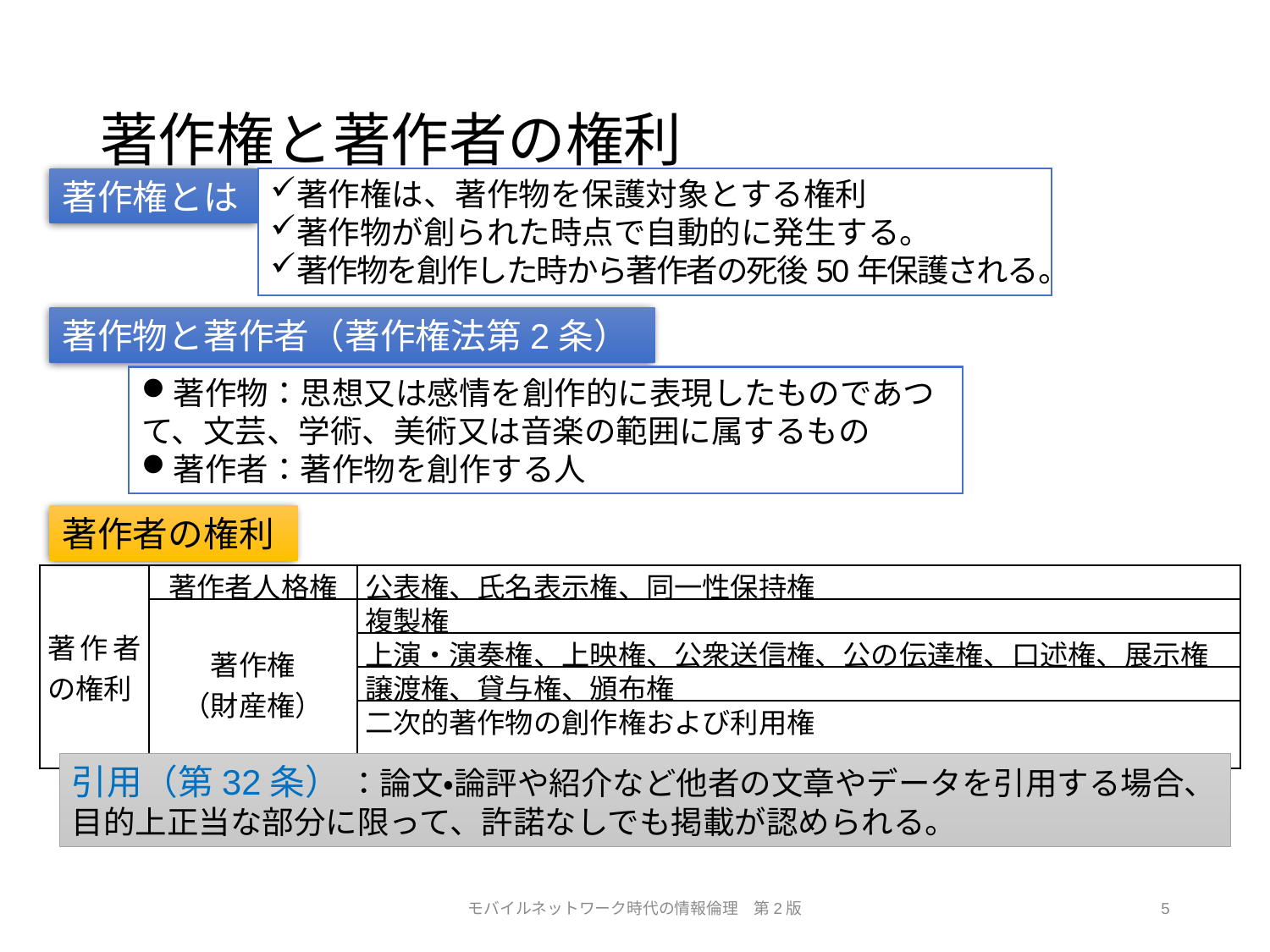

# 著作権と著作者の権利
著作権とは
著作権は、著作物を保護対象とする権利
著作物が創られた時点で自動的に発生する。
著作物を創作した時から著作者の死後50年保護される。
著作物と著作者（著作権法第2条）
著作物：思想又は感情を創作的に表現したものであつて、文芸、学術、美術又は音楽の範囲に属するもの
著作者：著作物を創作する人
著作者の権利
| 著作者の権利 | 著作者人格権 | 公表権、氏名表示権、同一性保持権 |
| --- | --- | --- |
|  | 著作権 （財産権） | 複製権 |
|  |  | 上演・演奏権、上映権、公衆送信権、公の伝達権、口述権、展示権 |
|  |  | 譲渡権、貸与権、頒布権 |
|  |  | 二次的著作物の創作権および利用権 |
引用（第32条） ：論文・論評や紹介など他者の文章やデータを引用する場合、目的上正当な部分に限って、許諾なしでも掲載が認められる。
モバイルネットワーク時代の情報倫理　第2版
5